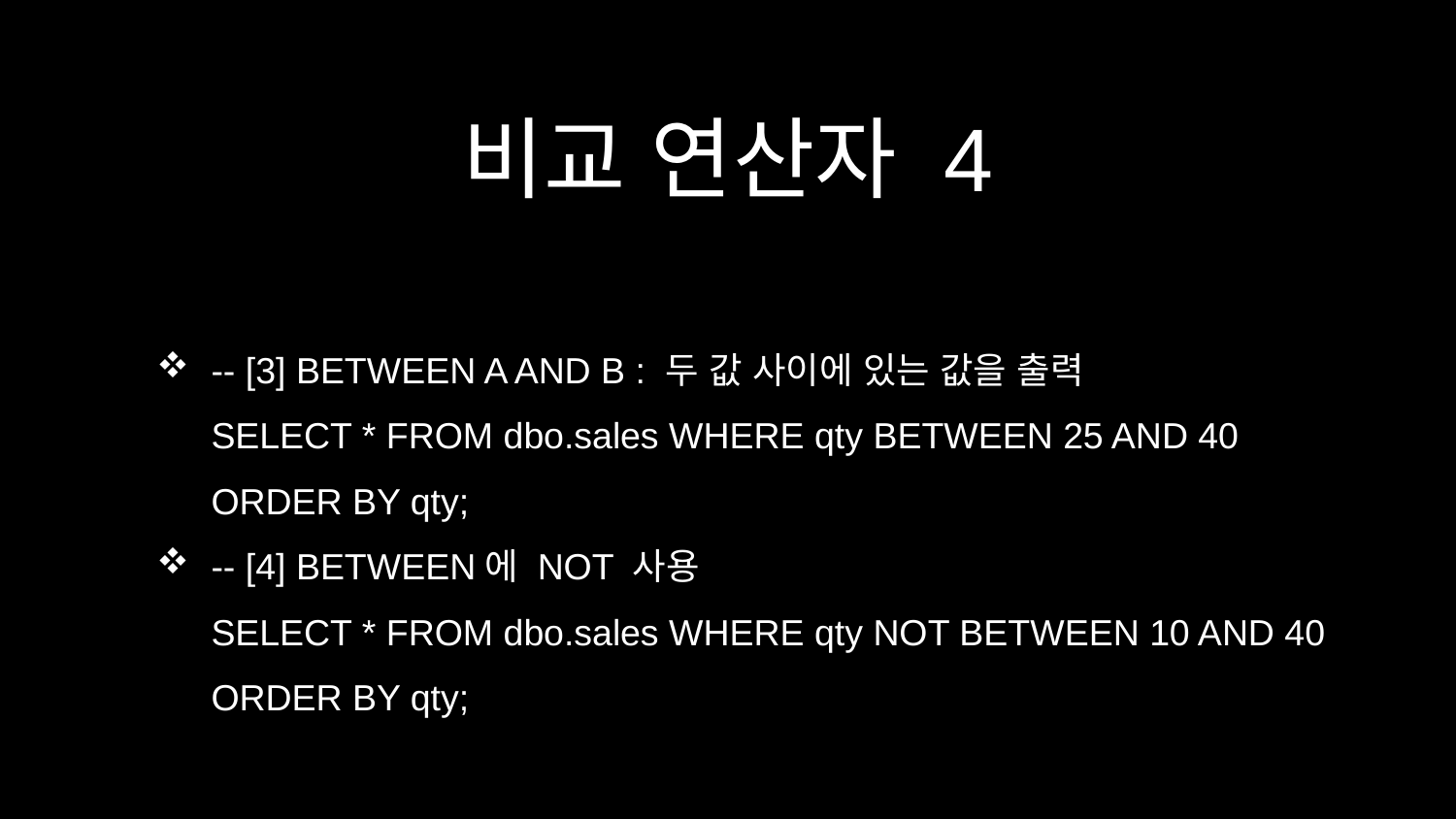

# 비교 연산자 4
-- [3] BETWEEN A AND B : 두 값 사이에 있는 값을 출력
SELECT * FROM dbo.sales WHERE qty BETWEEN 25 AND 40 ORDER BY qty;
-- [4] BETWEEN에 NOT 사용
SELECT * FROM dbo.sales WHERE qty NOT BETWEEN 10 AND 40 ORDER BY qty;